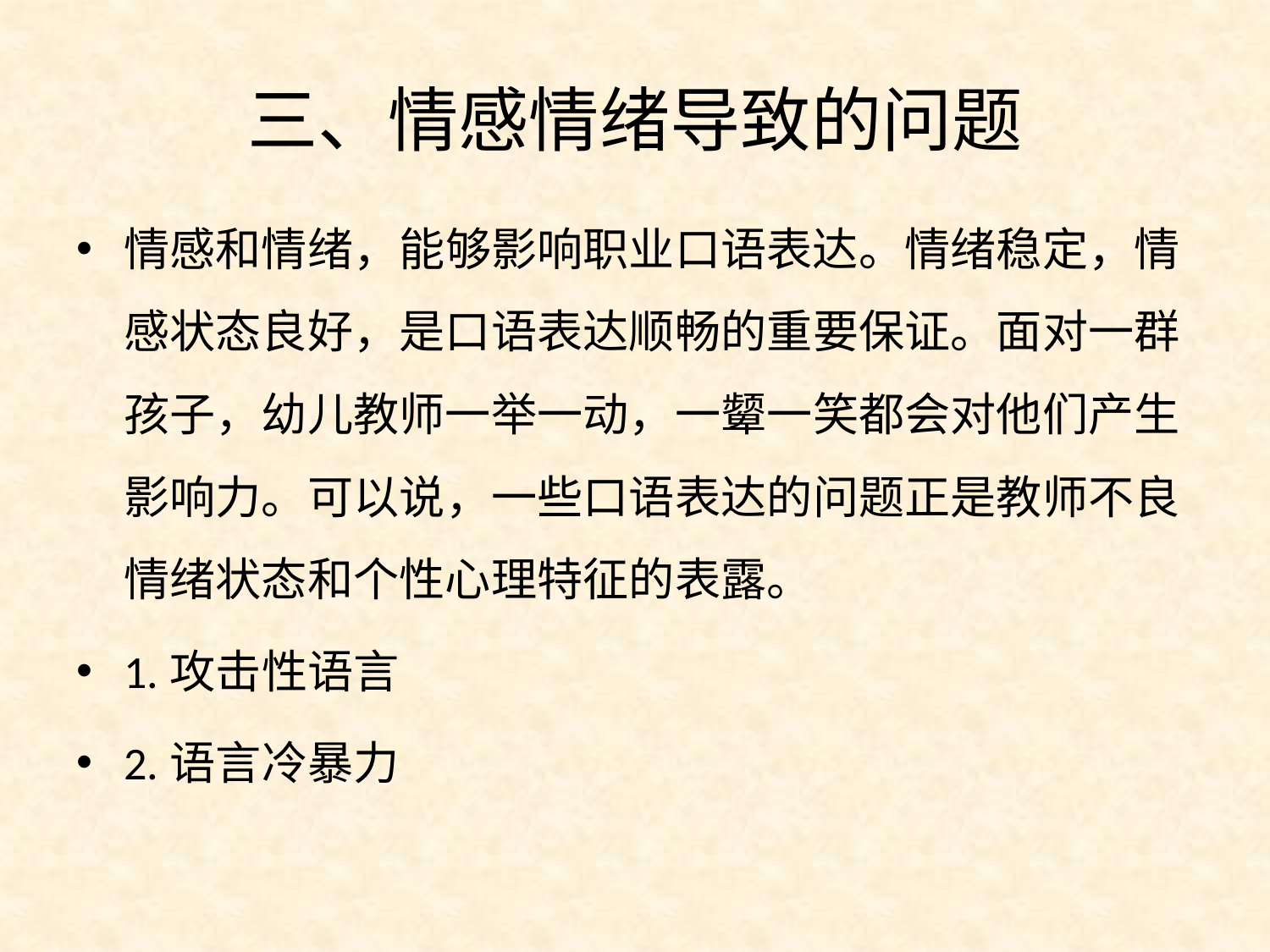

# 三、情感情绪导致的问题
情感和情绪，能够影响职业口语表达。情绪稳定，情感状态良好，是口语表达顺畅的重要保证。面对一群孩子，幼儿教师一举一动，一颦一笑都会对他们产生影响力。可以说，一些口语表达的问题正是教师不良情绪状态和个性心理特征的表露。
1.攻击性语言
2.语言冷暴力